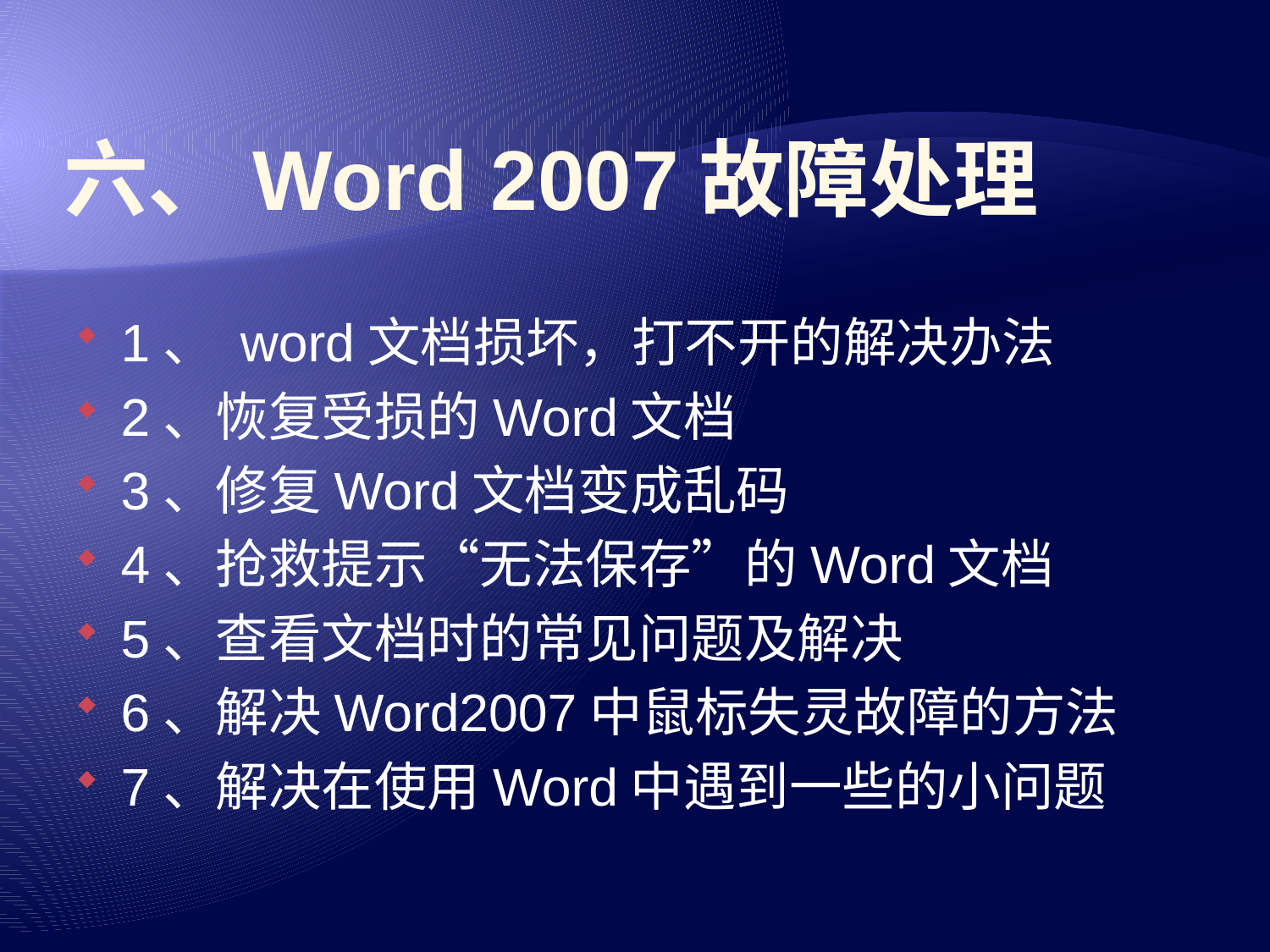

# 六、Word 2007故障处理
1、 word文档损坏，打不开的解决办法
2、恢复受损的Word文档
3、修复Word文档变成乱码
4、抢救提示“无法保存”的Word文档
5、查看文档时的常见问题及解决
6、解决Word2007中鼠标失灵故障的方法
7、解决在使用Word中遇到一些的小问题